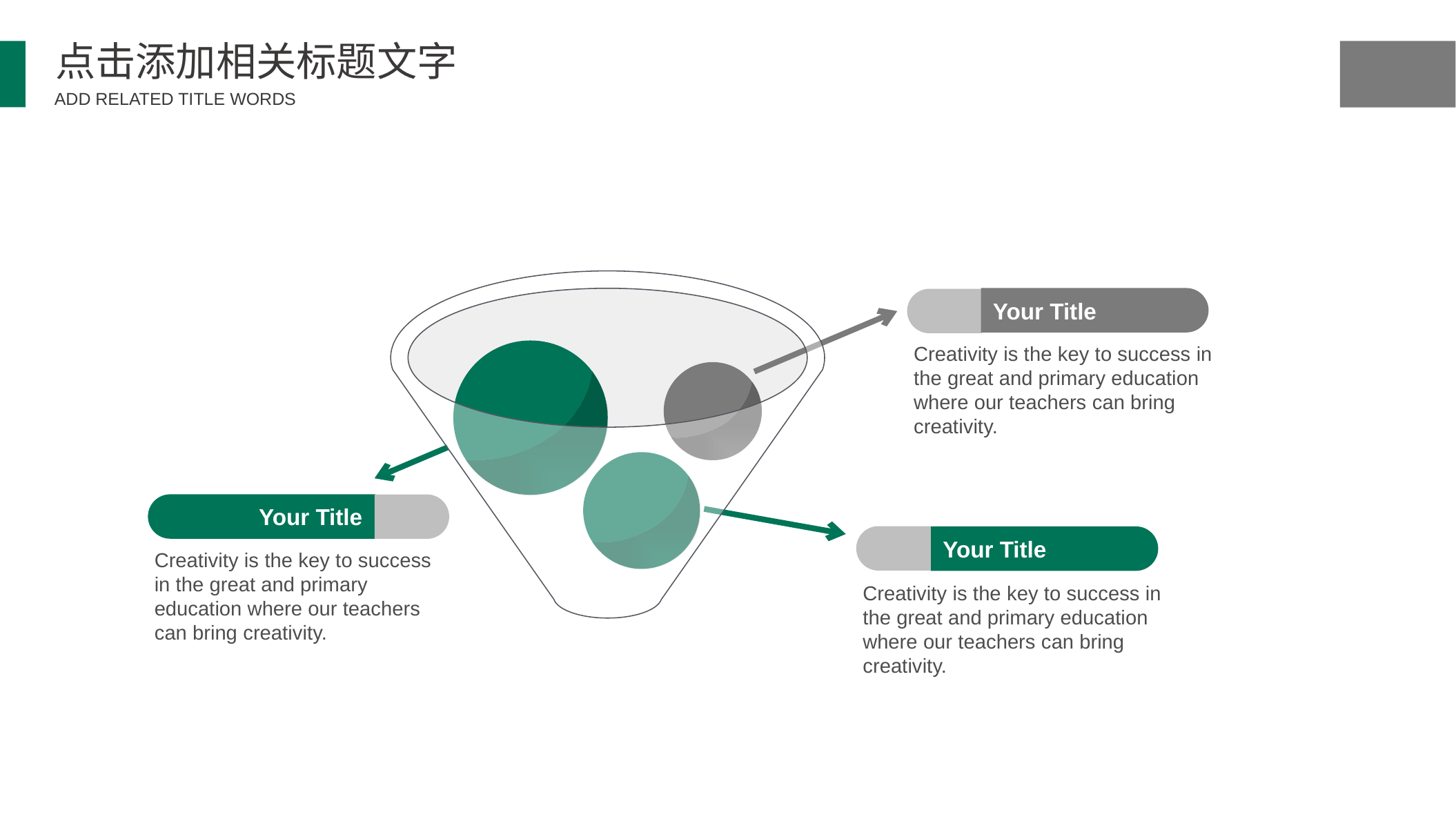

点击添加相关标题文字

ADD RELATED TITLE WORDS

Your Title

Creativity is the key to success in the great and primary education where our teachers can bring creativity.

Your Title

Your Title
Creativity is the key to success in the great and primary education where our teachers can bring creativity.
Creativity is the key to success in the great and primary education where our teachers can bring creativity.